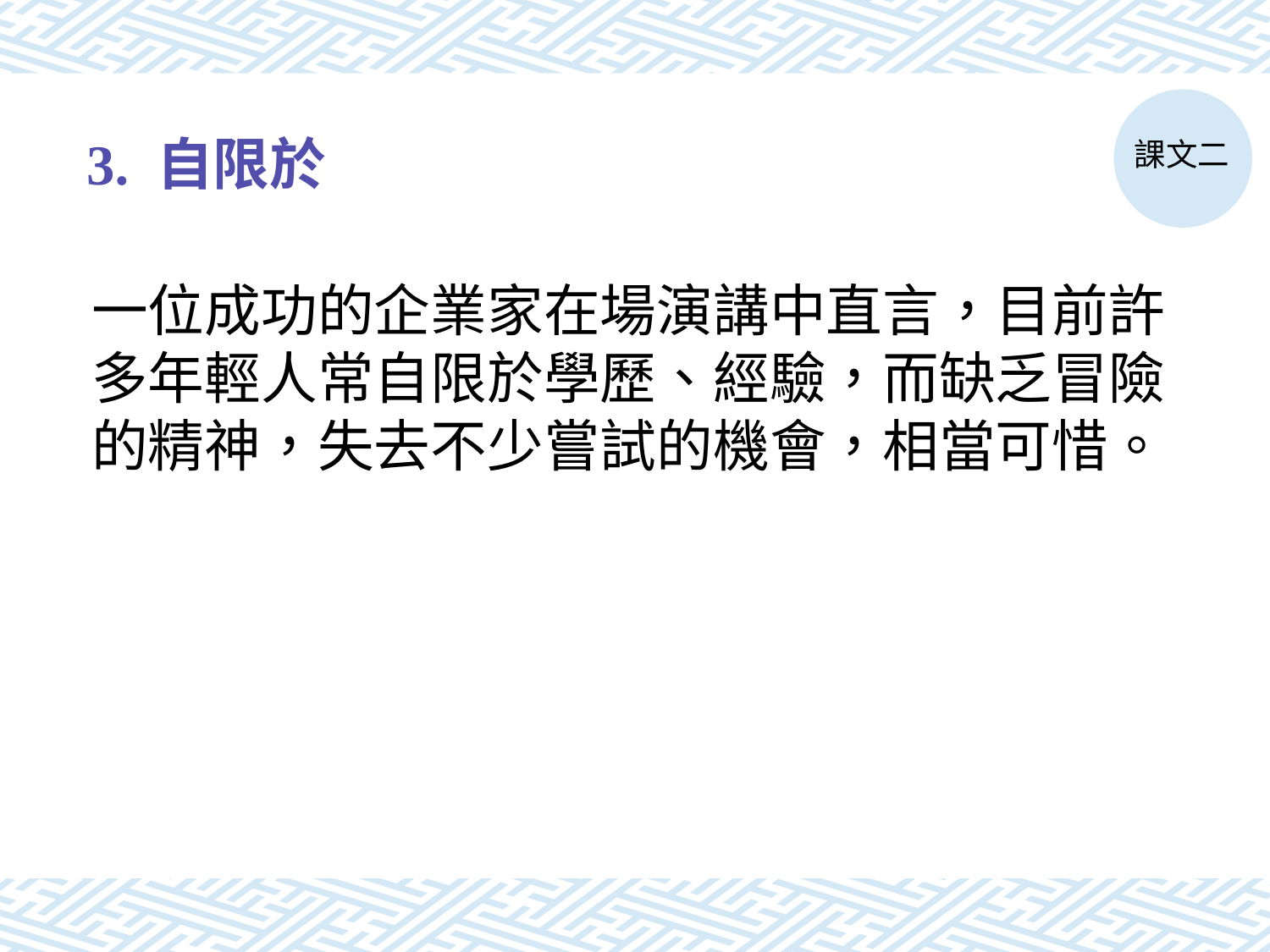

課文二
# 3. 自限於
一位成功的企業家在場演講中直言，目前許多年輕人常自限於學歷、經驗，而缺乏冒險的精神，失去不少嘗試的機會，相當可惜。